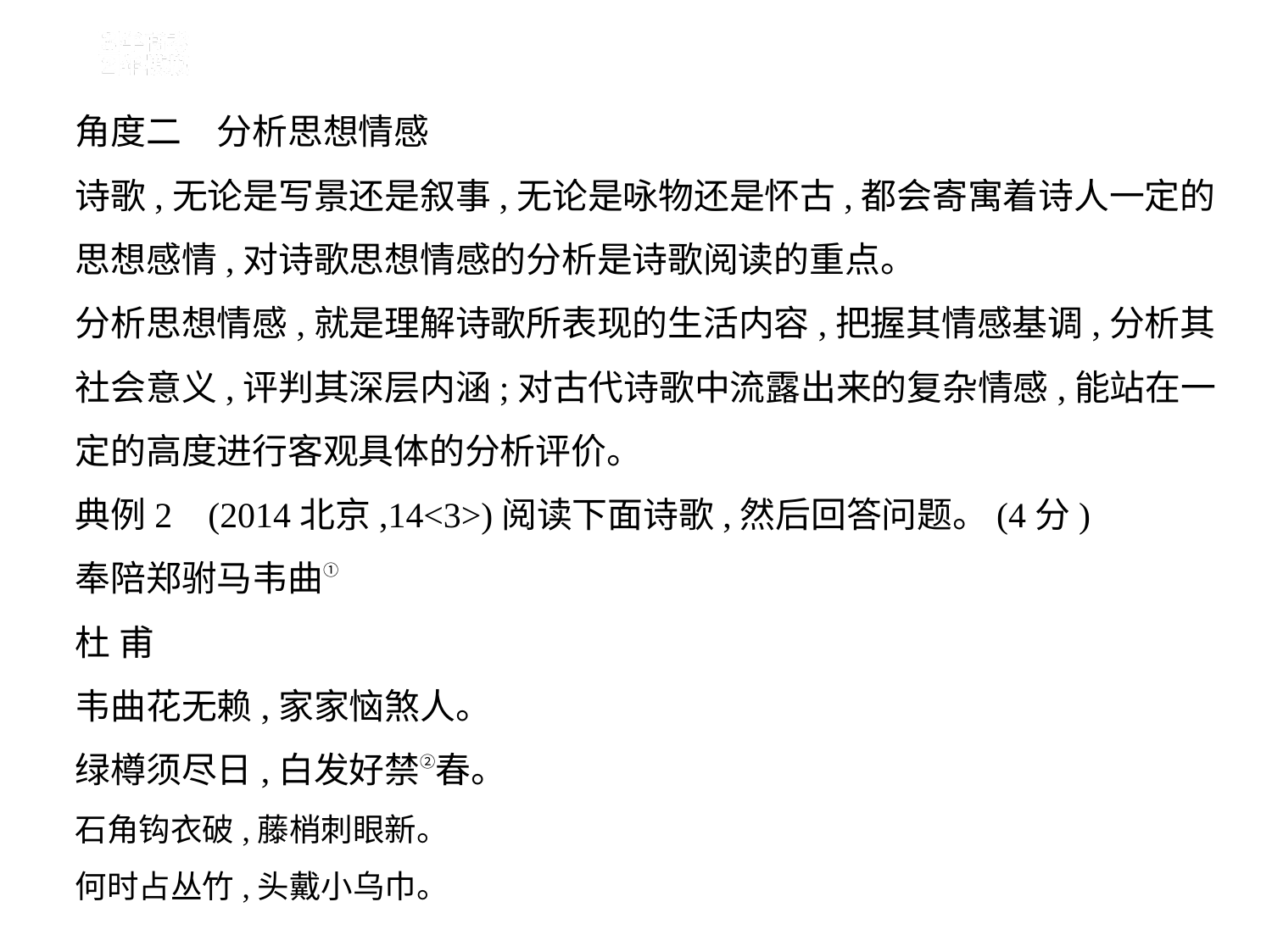

角度二　分析思想情感
诗歌,无论是写景还是叙事,无论是咏物还是怀古,都会寄寓着诗人一定的
思想感情,对诗歌思想情感的分析是诗歌阅读的重点。
分析思想情感,就是理解诗歌所表现的生活内容,把握其情感基调,分析其
社会意义,评判其深层内涵;对古代诗歌中流露出来的复杂情感,能站在一
定的高度进行客观具体的分析评价。
典例2    (2014北京,14<3>)阅读下面诗歌,然后回答问题。(4分)
奉陪郑驸马韦曲①
杜 甫
韦曲花无赖,家家恼煞人。
绿樽须尽日,白发好禁②春。
石角钩衣破,藤梢刺眼新。
何时占丛竹,头戴小乌巾。